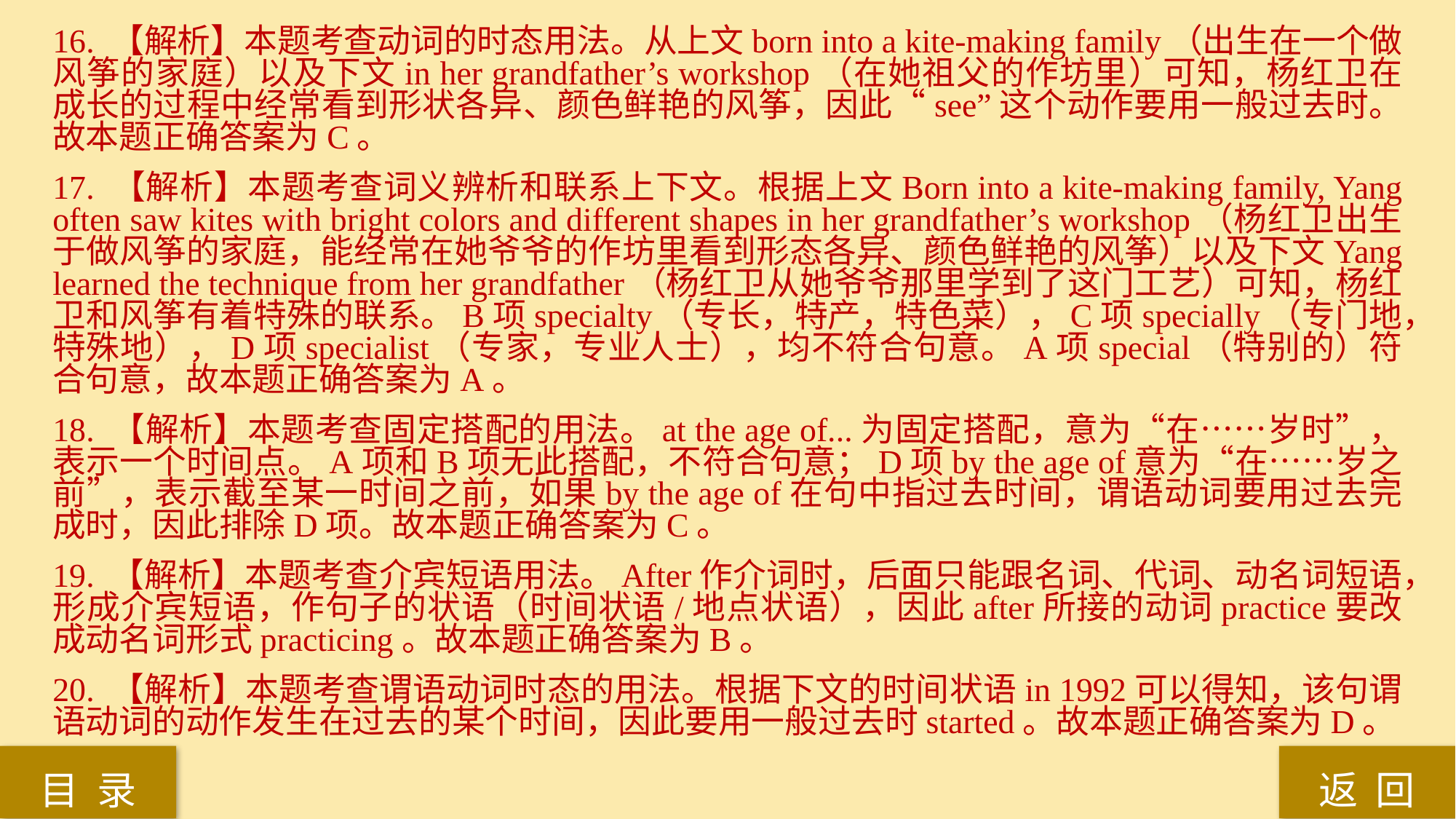

16. 【解析】本题考查动词的时态用法。从上文born into a kite-making family（出生在一个做风筝的家庭）以及下文in her grandfather’s workshop（在她祖父的作坊里）可知，杨红卫在成长的过程中经常看到形状各异、颜色鲜艳的风筝，因此“see”这个动作要用一般过去时。故本题正确答案为C。
17. 【解析】本题考查词义辨析和联系上下文。根据上文Born into a kite-making family, Yang often saw kites with bright colors and different shapes in her grandfather’s workshop（杨红卫出生于做风筝的家庭，能经常在她爷爷的作坊里看到形态各异、颜色鲜艳的风筝）以及下文Yang learned the technique from her grandfather（杨红卫从她爷爷那里学到了这门工艺）可知，杨红卫和风筝有着特殊的联系。B项specialty（专长，特产，特色菜），C项specially（专门地，特殊地），D项specialist（专家，专业人士），均不符合句意。A项special（特别的）符合句意，故本题正确答案为A。
18. 【解析】本题考查固定搭配的用法。at the age of...为固定搭配，意为“在……岁时”，表示一个时间点。A项和B项无此搭配，不符合句意；D项by the age of意为“在……岁之前”，表示截至某一时间之前，如果by the age of在句中指过去时间，谓语动词要用过去完成时，因此排除D项。故本题正确答案为C。
19. 【解析】本题考查介宾短语用法。After作介词时，后面只能跟名词、代词、动名词短语，形成介宾短语，作句子的状语（时间状语/地点状语），因此after所接的动词practice要改成动名词形式practicing。故本题正确答案为B。
20. 【解析】本题考查谓语动词时态的用法。根据下文的时间状语in 1992可以得知，该句谓语动词的动作发生在过去的某个时间，因此要用一般过去时started。故本题正确答案为D。
返  回